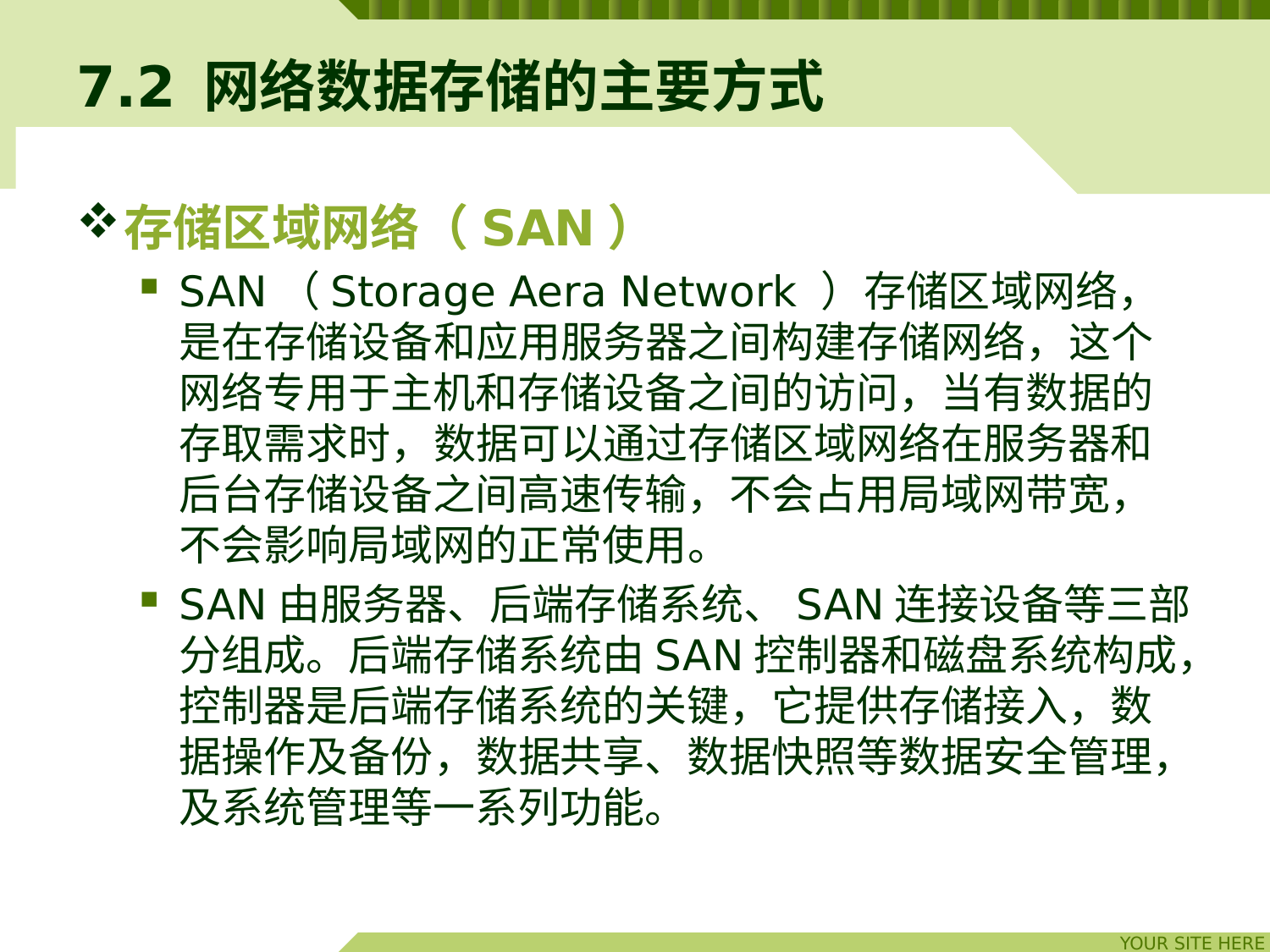

# 7.2	网络数据存储的主要方式
存储区域网络（SAN）
SAN（Storage Aera Network ）存储区域网络，是在存储设备和应用服务器之间构建存储网络，这个网络专用于主机和存储设备之间的访问，当有数据的存取需求时，数据可以通过存储区域网络在服务器和后台存储设备之间高速传输，不会占用局域网带宽，不会影响局域网的正常使用。
SAN由服务器、后端存储系统、SAN连接设备等三部分组成。后端存储系统由SAN控制器和磁盘系统构成，控制器是后端存储系统的关键，它提供存储接入，数据操作及备份，数据共享、数据快照等数据安全管理，及系统管理等一系列功能。